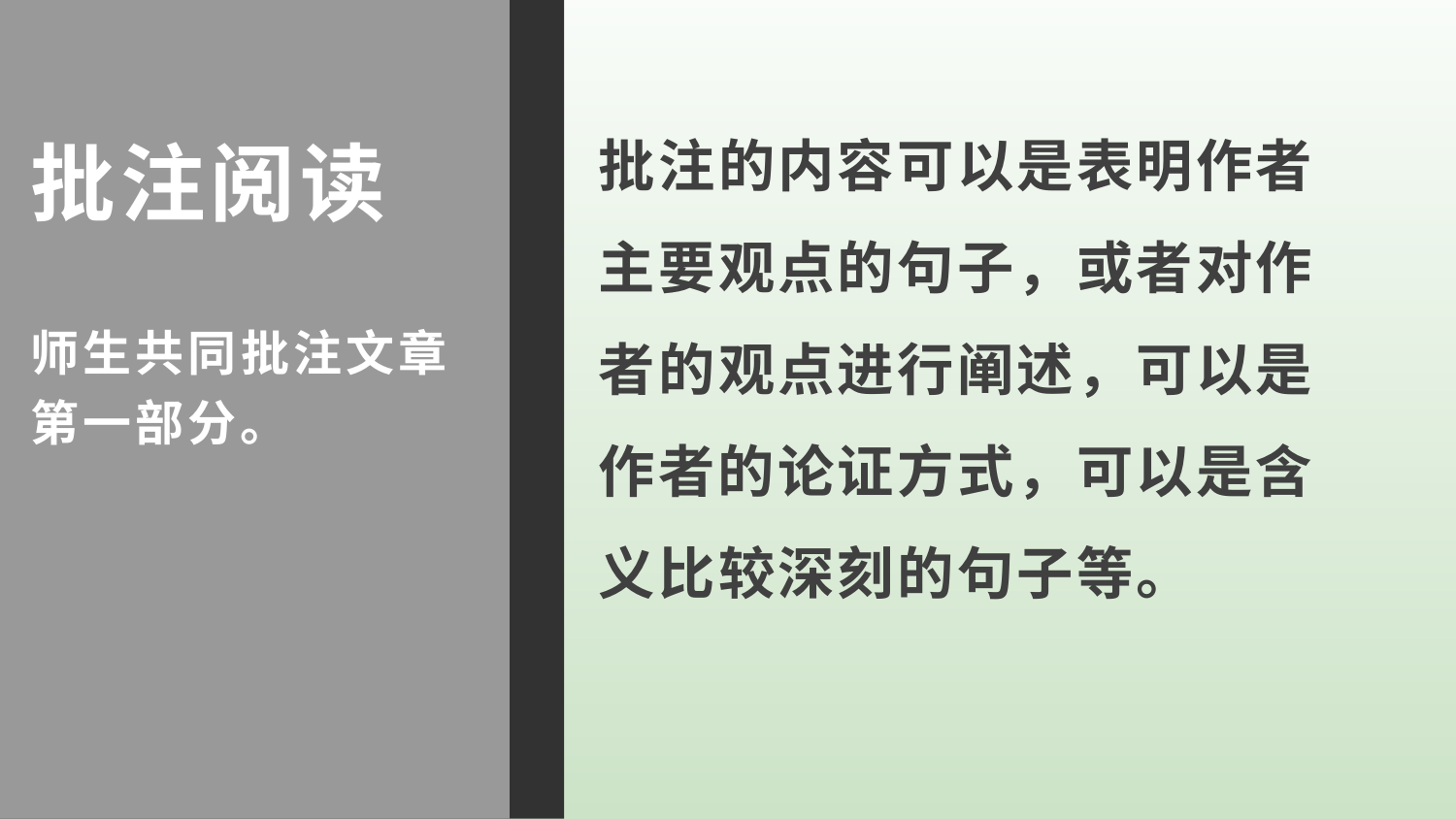

批注的内容可以是表明作者主要观点的句子，或者对作者的观点进行阐述，可以是作者的论证方式，可以是含义比较深刻的句子等。
批注阅读
师生共同批注文章第一部分。